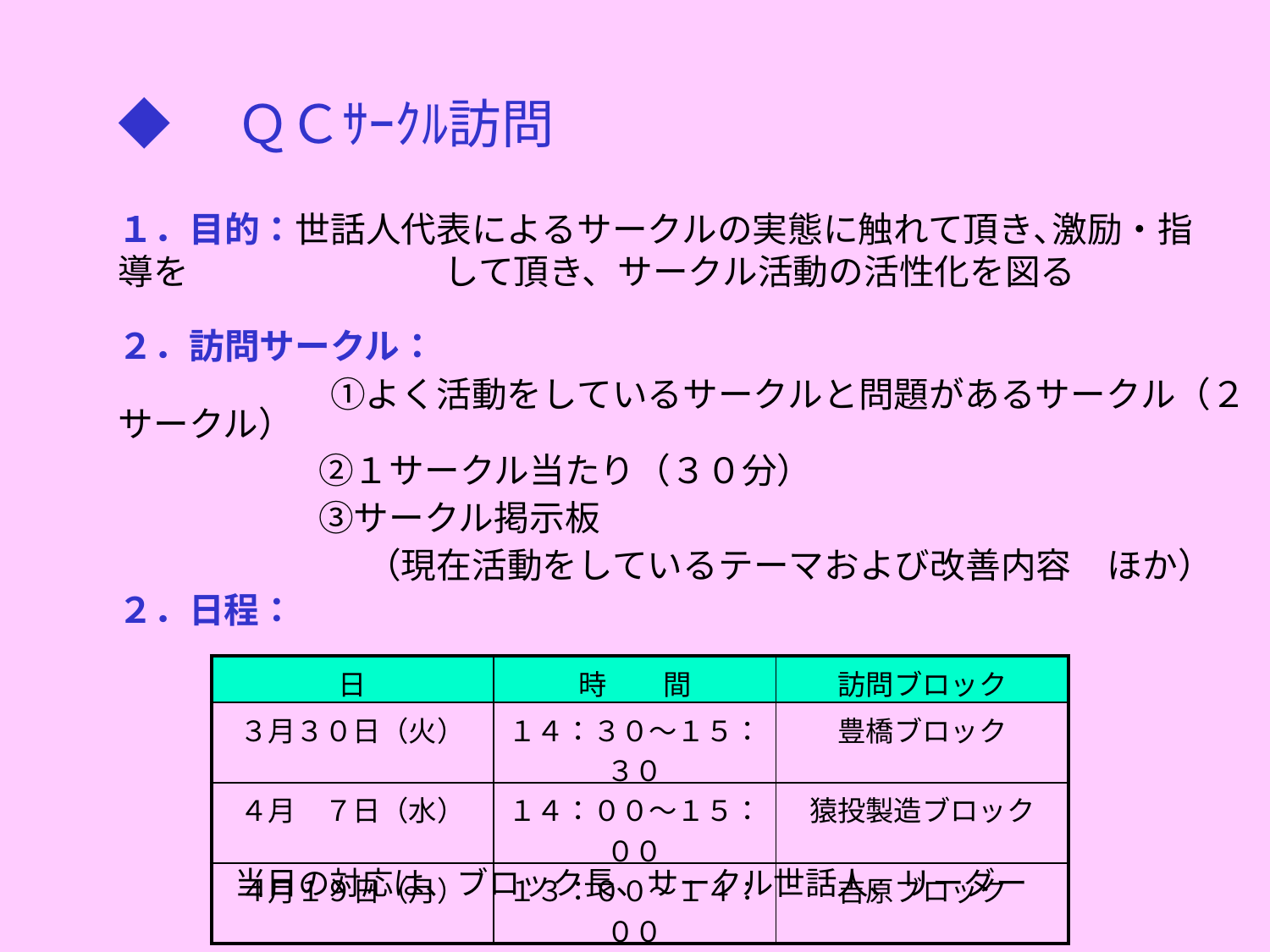

◆　ＱＣｻｰｸﾙ訪問
１．目的：世話人代表によるサークルの実態に触れて頂き､激励・指導を　　　　　　　 して頂き、サークル活動の活性化を図る
２．訪問サークル：
　　　　　　①よく活動をしているサークルと問題があるサークル（２サークル）
　　　　 　  ②１サークル当たり（３０分）
　　　　　   ③サークル掲示板
　　　　　　　（現在活動をしているテーマおよび改善内容　ほか）
２．日程：
| 日 | 時　　間 | 訪問ブロック |
| --- | --- | --- |
| ３月３０日（火） | １４：３０～１５：３０ | 豊橋ブロック |
| ４月　７日（水） | １４：００～１５：００ | 猿投製造ブロック |
| ４月１９日（月） | １３：００～１４：００ | 吉原ブロック |
当日の対応は、ブロック長、サークル世話人、リーダー